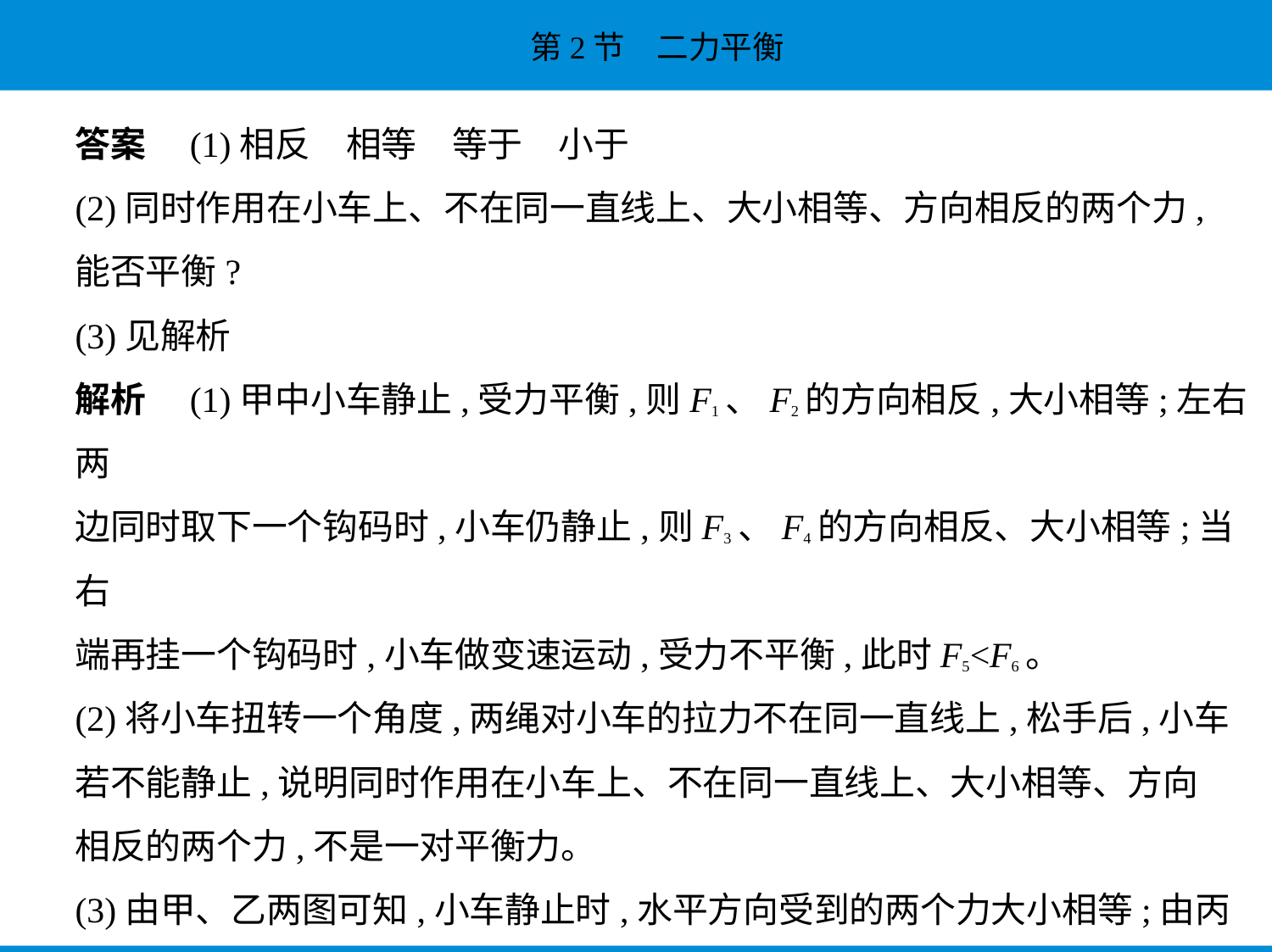

答案　(1)相反　相等　等于　小于
(2)同时作用在小车上、不在同一直线上、大小相等、方向相反的两个力,
能否平衡?
(3)见解析
解析　(1)甲中小车静止,受力平衡,则F1、F2的方向相反,大小相等;左右两
边同时取下一个钩码时,小车仍静止,则F3、F4的方向相反、大小相等;当右
端再挂一个钩码时,小车做变速运动,受力不平衡,此时F5<F6。
(2)将小车扭转一个角度,两绳对小车的拉力不在同一直线上,松手后,小车
若不能静止,说明同时作用在小车上、不在同一直线上、大小相等、方向
相反的两个力,不是一对平衡力。
(3)由甲、乙两图可知,小车静止时,水平方向受到的两个力大小相等;由丙
图可知,小车受非平衡力作用时,运动状态将改变。